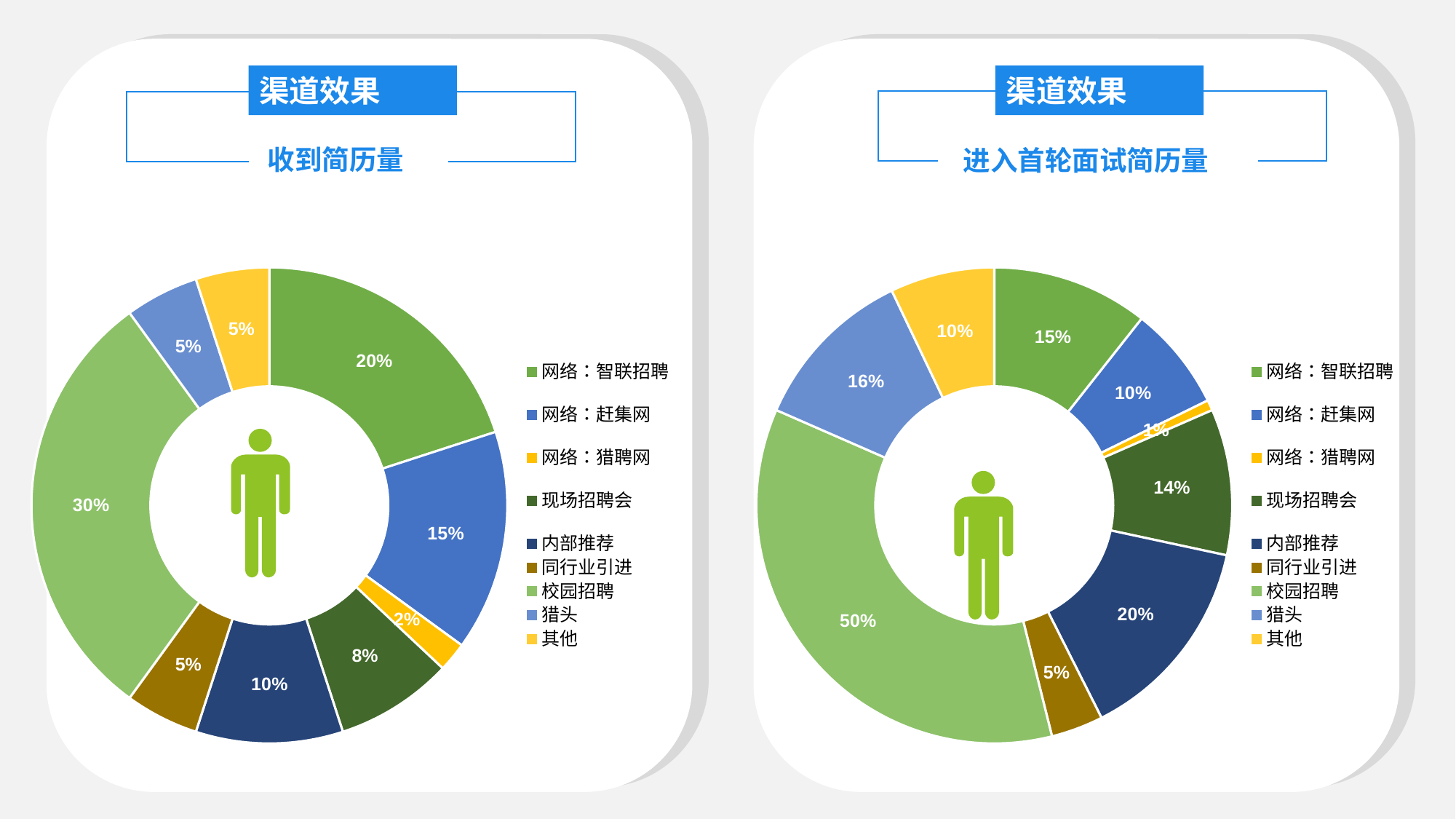

渠道效果

渠道效果
收到简历量
渠道效果

渠道效果
进入首轮面试简历量

### Chart

| Category | 占比 |
|---|---|
| 网络：智联招聘
 | 0.2 |
| 网络：赶集网
 | 0.15 |
| 网络：猎聘网
 | 0.02 |
| 现场招聘会
 | 0.08 |
| 内部推荐 | 0.1 |
| 同行业引进 | 0.05 |
| 校园招聘 | 0.3 |
| 猎头 | 0.05 |
| 其他 | 0.05 |

### Chart

| Category | 占比 |
|---|---|
| 网络：智联招聘
 | 0.15 |
| 网络：赶集网
 | 0.1 |
| 网络：猎聘网
 | 0.01 |
| 现场招聘会
 | 0.14 |
| 内部推荐 | 0.2 |
| 同行业引进 | 0.05 |
| 校园招聘 | 0.5 |
| 猎头 | 0.16 |
| 其他 | 0.1 |